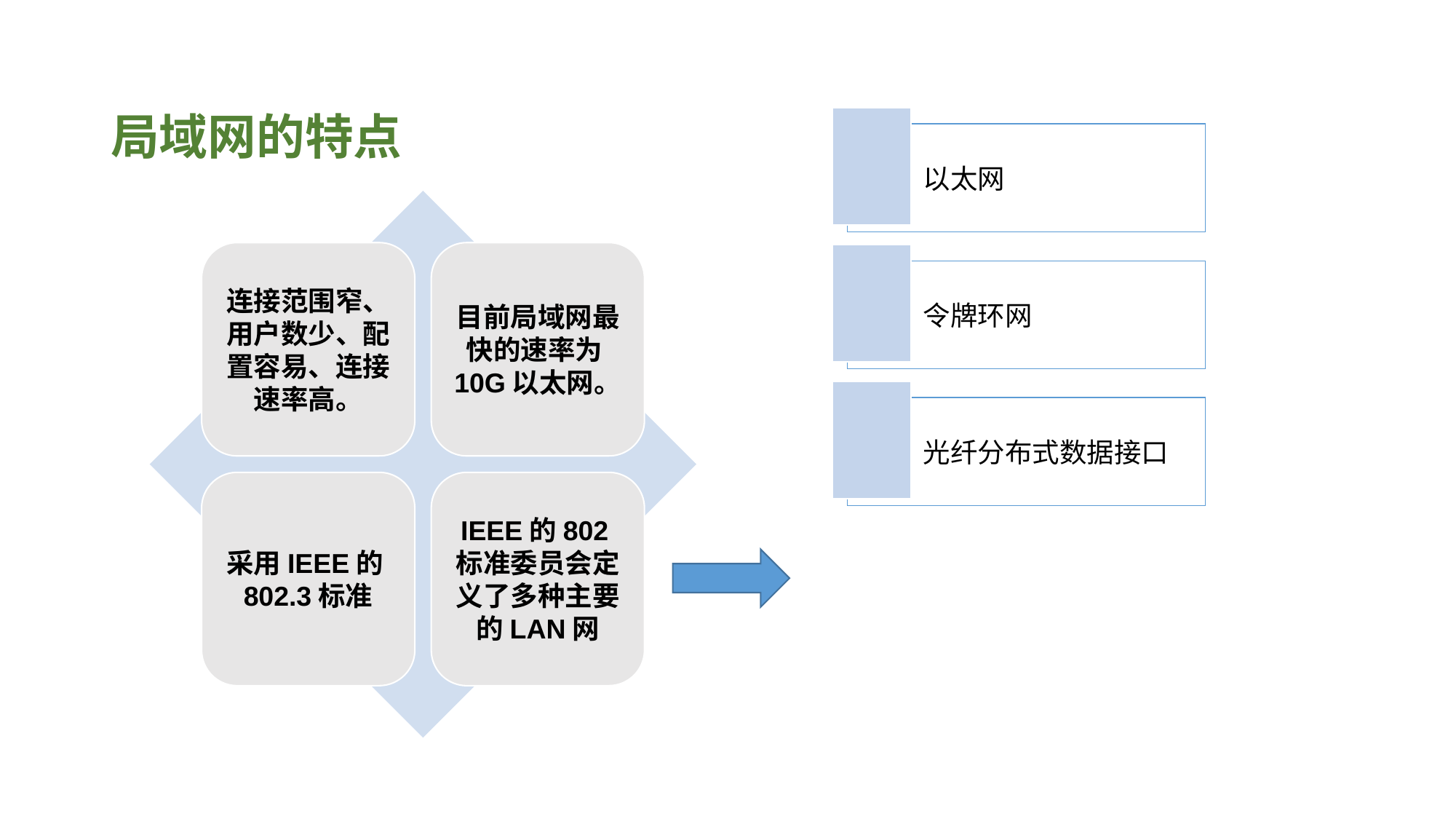

局域网的特点
以太网
令牌环网
光纤分布式数据接口
连接范围窄、用户数少、配置容易、连接速率高。
目前局域网最快的速率为10G以太网。
采用IEEE的802.3标准
IEEE的802标准委员会定义了多种主要的LAN网